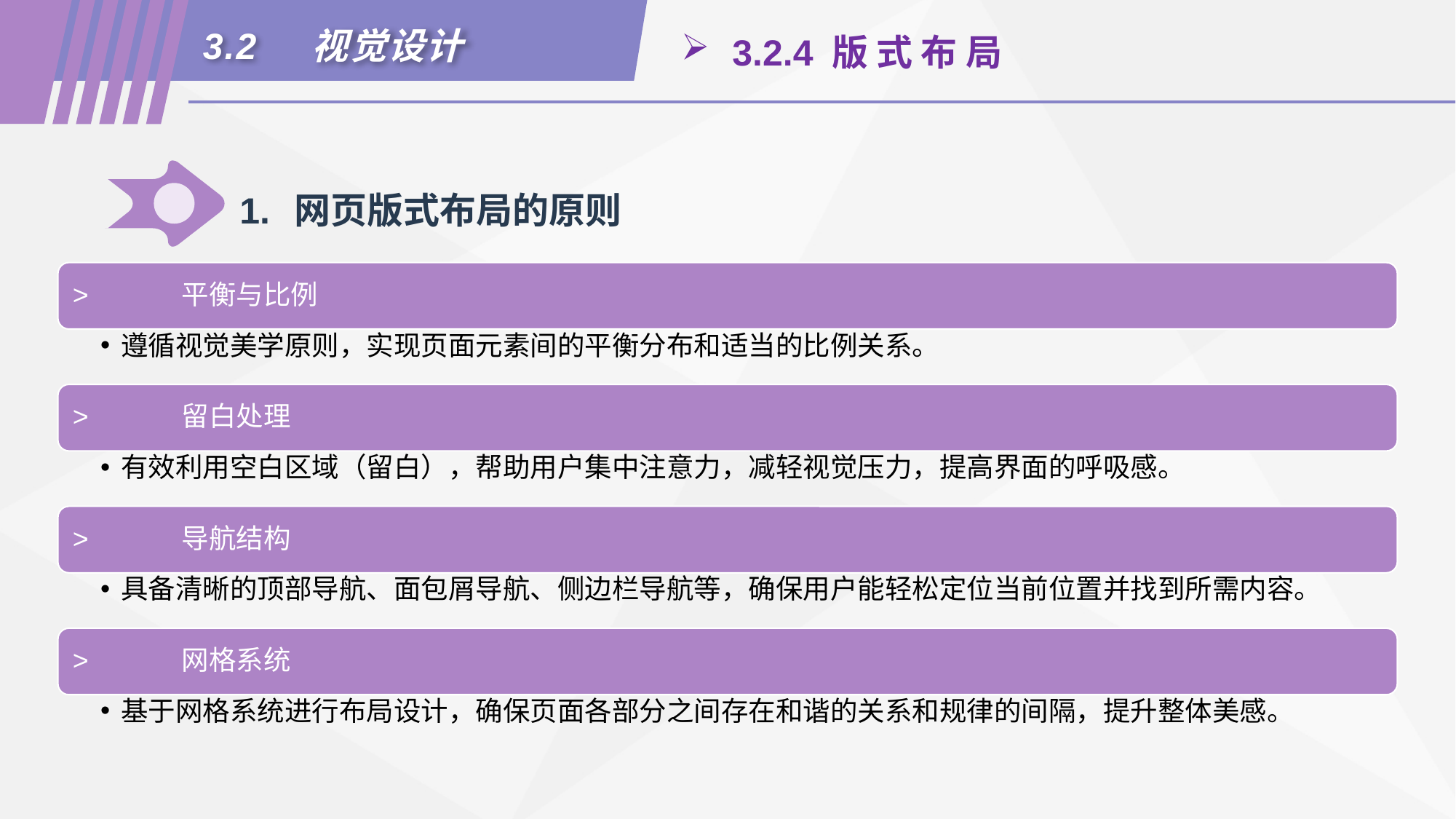

3.2	视觉设计
 3.2.4 版 式 布 局

1.	网页版式布局的原则
>	平衡与比例
遵循视觉美学原则，实现页面元素间的平衡分布和适当的比例关系。
>	留白处理
有效利用空白区域（留白），帮助用户集中注意力，减轻视觉压力，提高界面的呼吸感。
>	导航结构
具备清晰的顶部导航、面包屑导航、侧边栏导航等，确保用户能轻松定位当前位置并找到所需内容。
>	网格系统
基于网格系统进行布局设计，确保页面各部分之间存在和谐的关系和规律的间隔，提升整体美感。